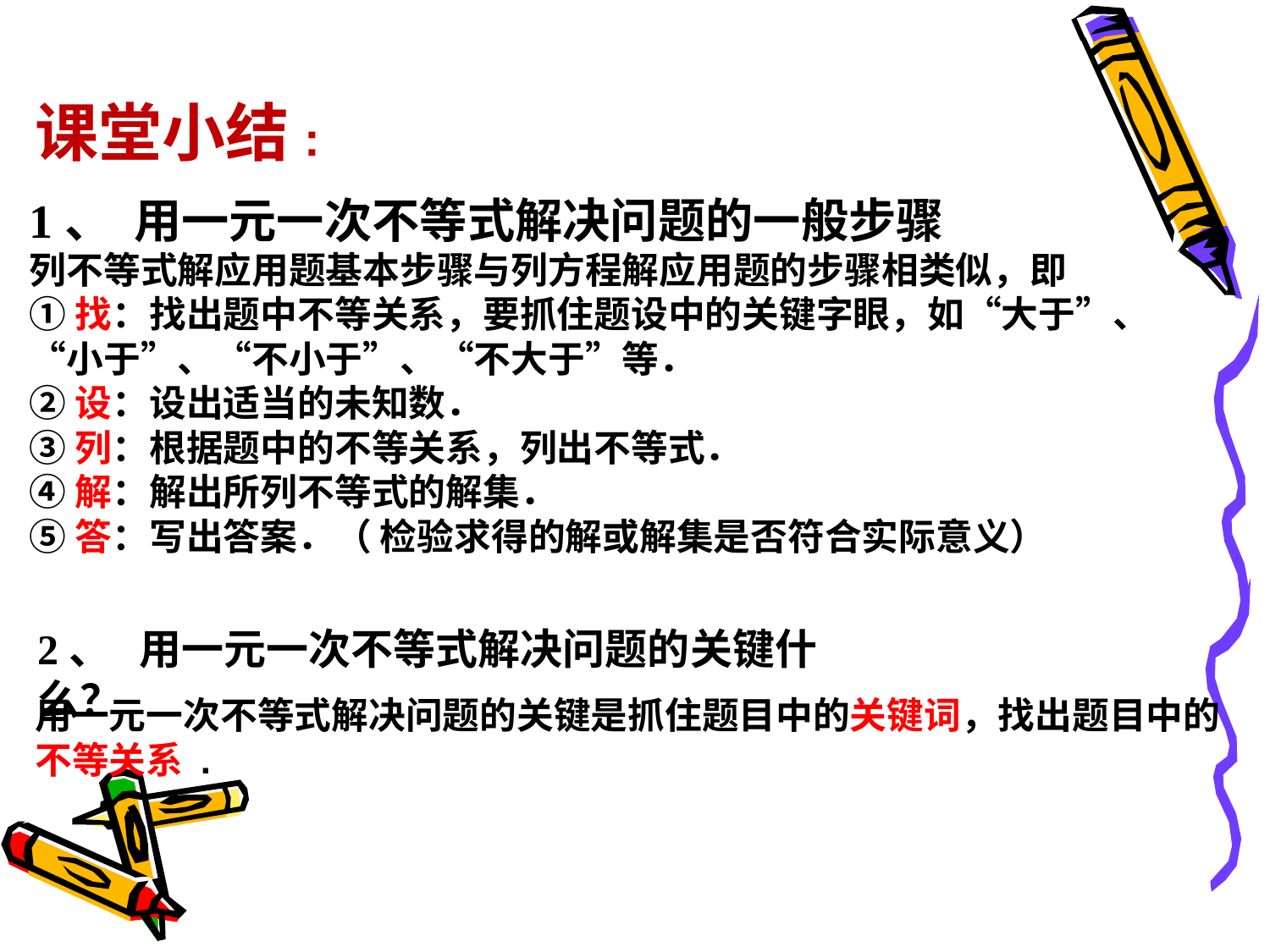

课堂小结:

1、  用一元一次不等式解决问题的一般步骤
列不等式解应用题基本步骤与列方程解应用题的步骤相类似，即
①找：找出题中不等关系，要抓住题设中的关键字眼，如“大于”、“小于”、“不小于”、“不大于”等．
②设：设出适当的未知数．
③列：根据题中的不等关系，列出不等式．
④解：解出所列不等式的解集．
⑤答：写出答案．（ 检验求得的解或解集是否符合实际意义）

2、   用一元一次不等式解决问题的关键什么？
用一元一次不等式解决问题的关键是抓住题目中的关键词，找出题目中的不等关系 .